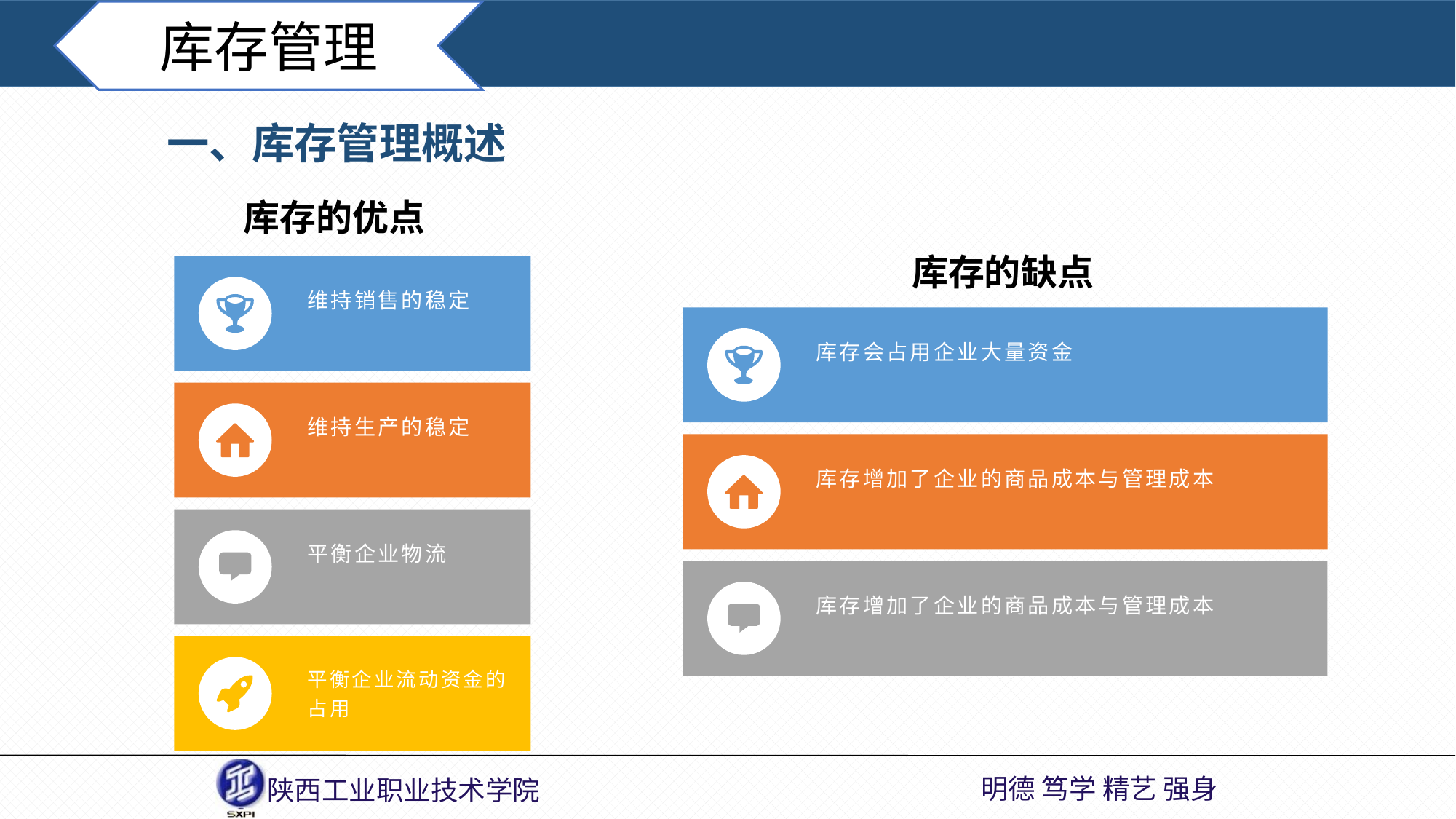

库存管理
一、库存管理概述
库存的优点
库存的缺点

维持销售的稳定

库存会占用企业大量资金

维持生产的稳定

库存增加了企业的商品成本与管理成本

平衡企业物流

库存增加了企业的商品成本与管理成本

平衡企业流动资金的占用